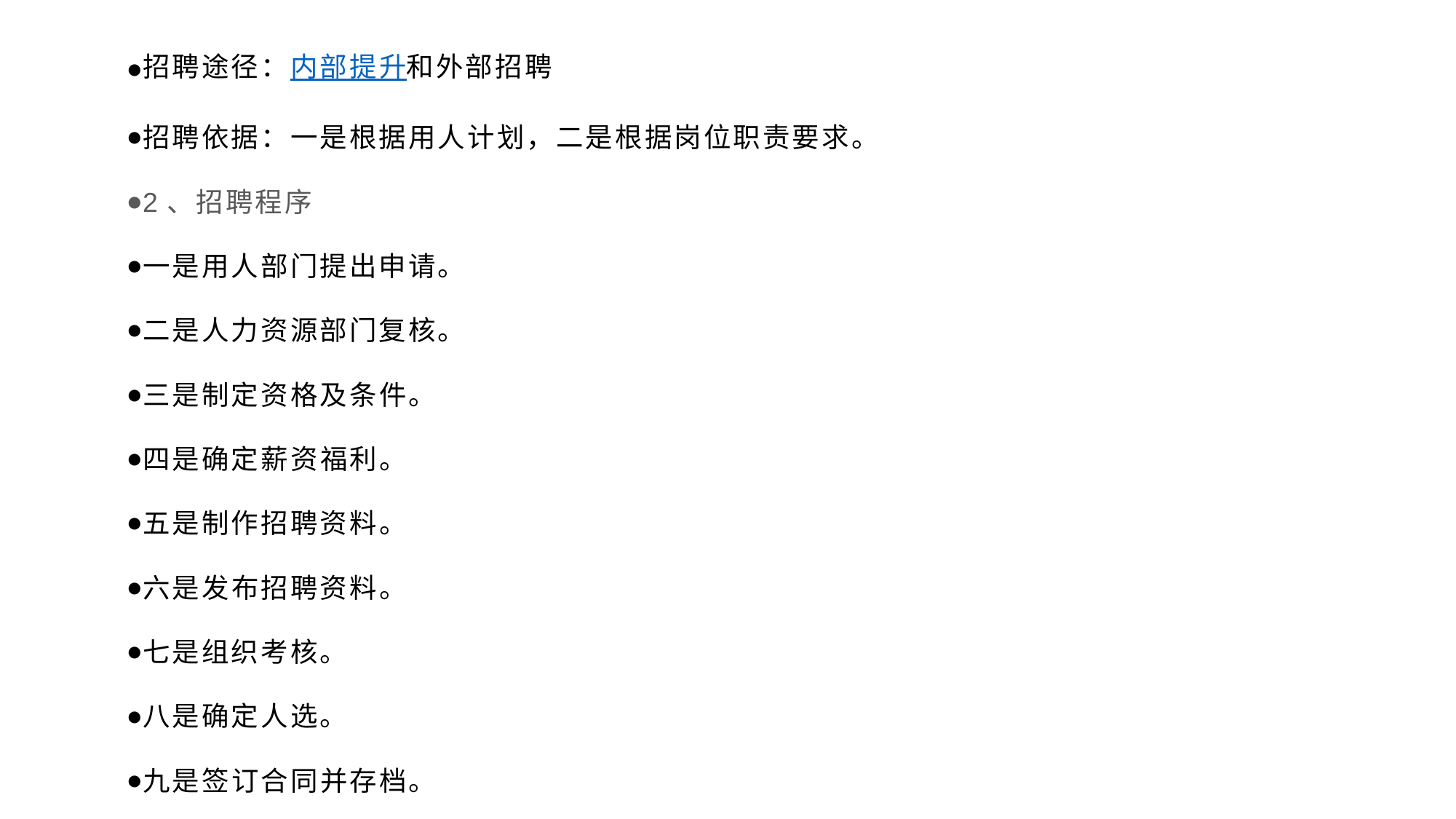

招聘途径：内部提升和外部招聘
招聘依据：一是根据用人计划，二是根据岗位职责要求。
2、招聘程序
一是用人部门提出申请。
二是人力资源部门复核。
三是制定资格及条件。
四是确定薪资福利。
五是制作招聘资料。
六是发布招聘资料。
七是组织考核。
八是确定人选。
九是签订合同并存档。

9